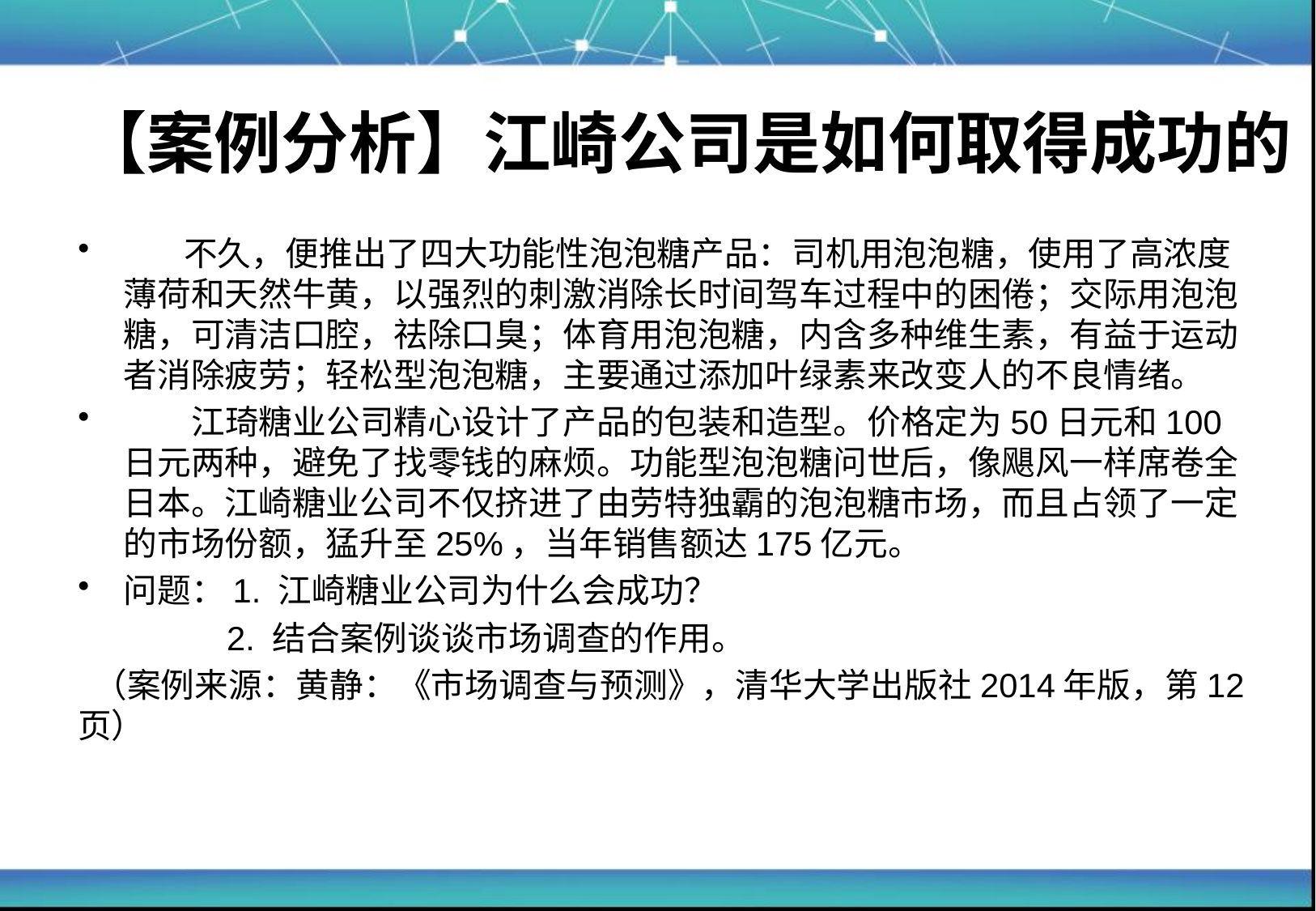

# 【案例分析】江崎公司是如何取得成功的
       不久，便推出了四大功能性泡泡糖产品：司机用泡泡糖，使用了高浓度薄荷和天然牛黄，以强烈的刺激消除长时间驾车过程中的困倦；交际用泡泡糖，可清洁口腔，祛除口臭；体育用泡泡糖，内含多种维生素，有益于运动者消除疲劳；轻松型泡泡糖，主要通过添加叶绿素来改变人的不良情绪。
        江琦糖业公司精心设计了产品的包装和造型。价格定为50日元和100日元两种，避免了找零钱的麻烦。功能型泡泡糖问世后，像飓风一样席卷全日本。江崎糖业公司不仅挤进了由劳特独霸的泡泡糖市场，而且占领了一定的市场份额，猛升至25%，当年销售额达175亿元。
问题：1. 江崎糖业公司为什么会成功？
                2. 结合案例谈谈市场调查的作用。
 （案例来源：黄静：《市场调查与预测》，清华大学出版社2014年版，第12页）